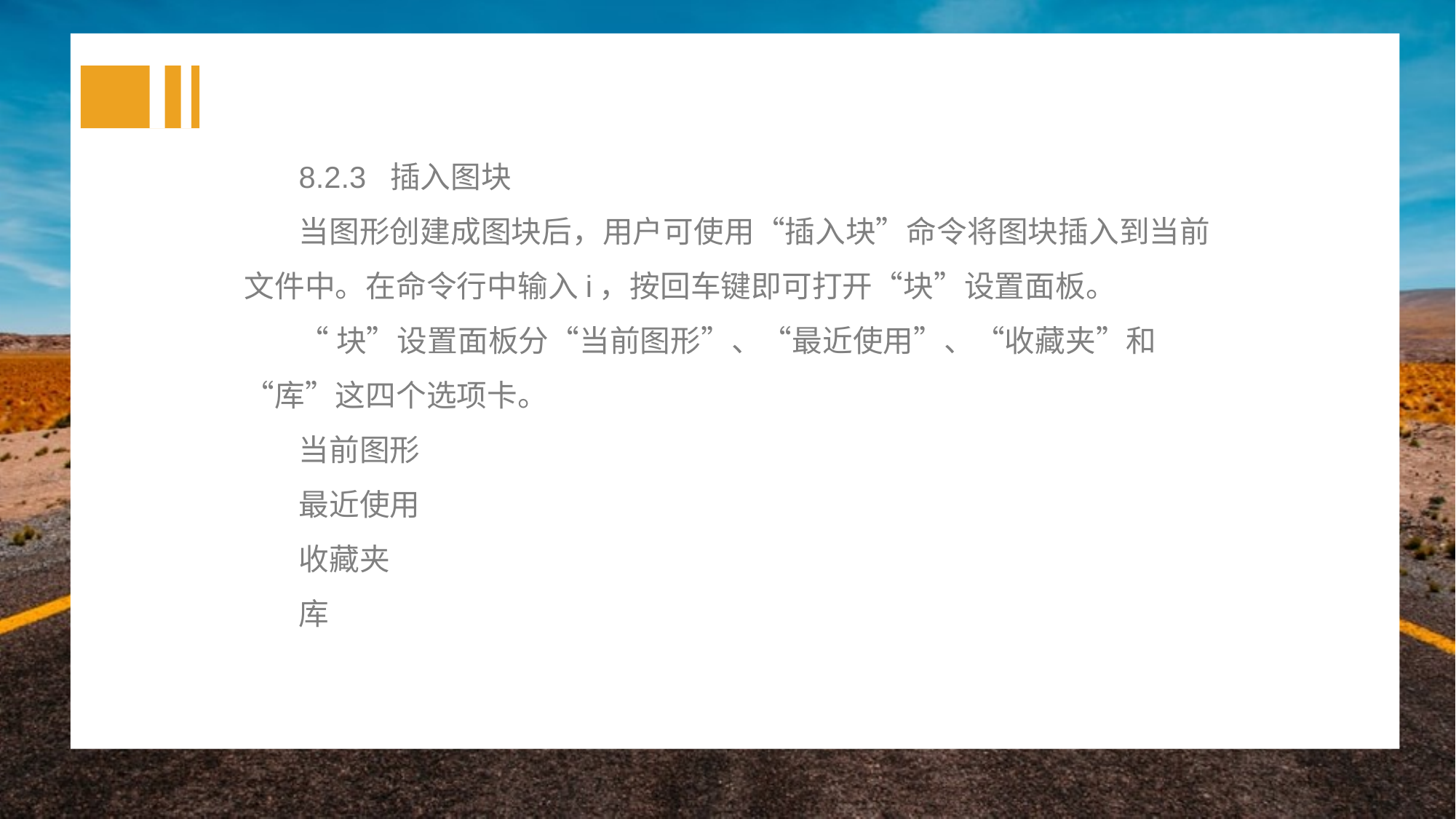

8.2.3  插入图块
当图形创建成图块后，用户可使用“插入块”命令将图块插入到当前文件中。在命令行中输入i，按回车键即可打开“块”设置面板。
“块”设置面板分“当前图形”、“最近使用”、“收藏夹”和“库”这四个选项卡。
当前图形
最近使用
收藏夹
库